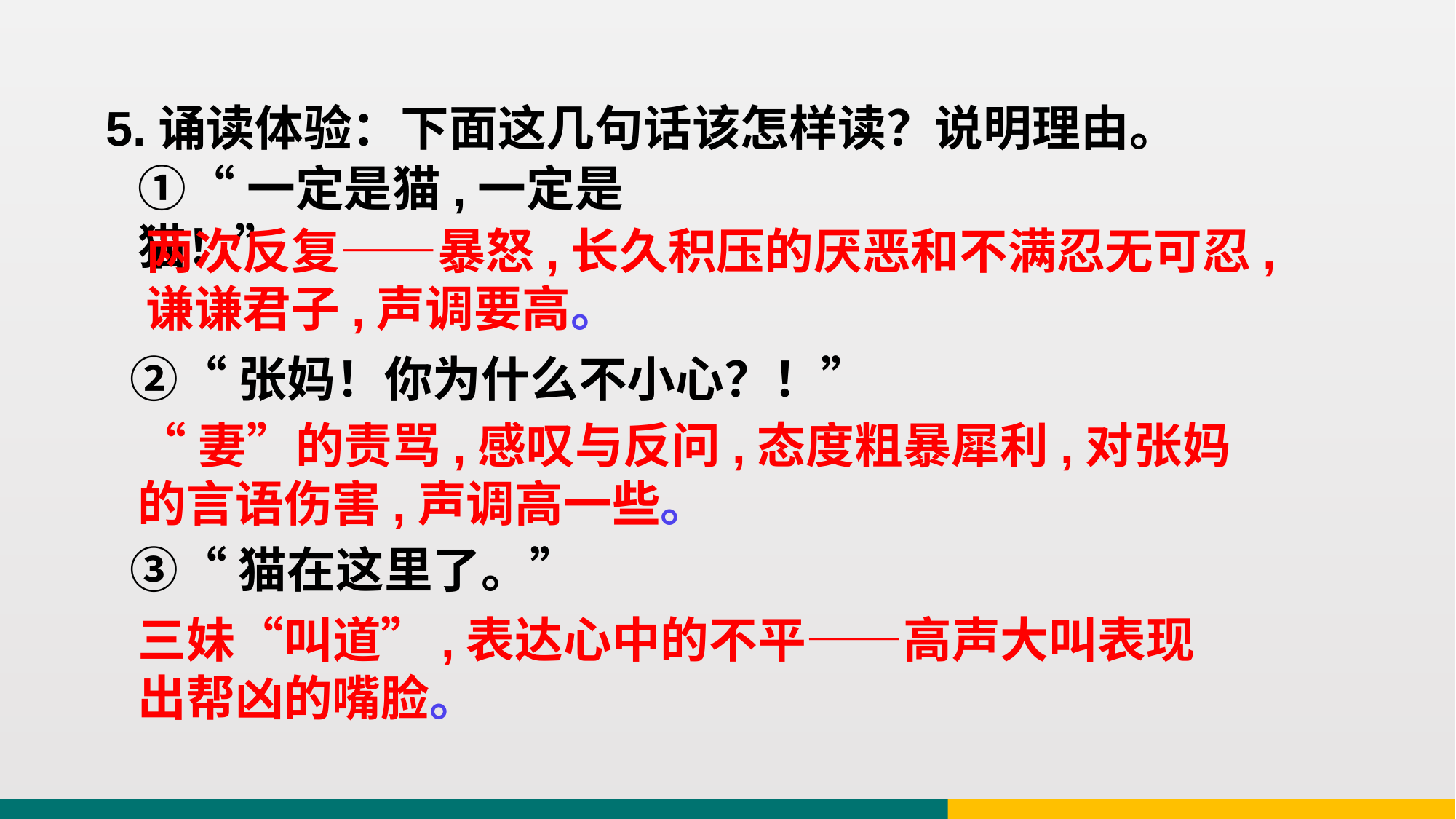

5.诵读体验：下面这几句话该怎样读？说明理由。
①“一定是猫,一定是猫！”
两次反复——暴怒,长久积压的厌恶和不满忍无可忍,谦谦君子,声调要高。
②“张妈！你为什么不小心？！”
“妻”的责骂,感叹与反问,态度粗暴犀利,对张妈的言语伤害,声调高一些。
③“猫在这里了。”
三妹“叫道”,表达心中的不平——高声大叫表现出帮凶的嘴脸。